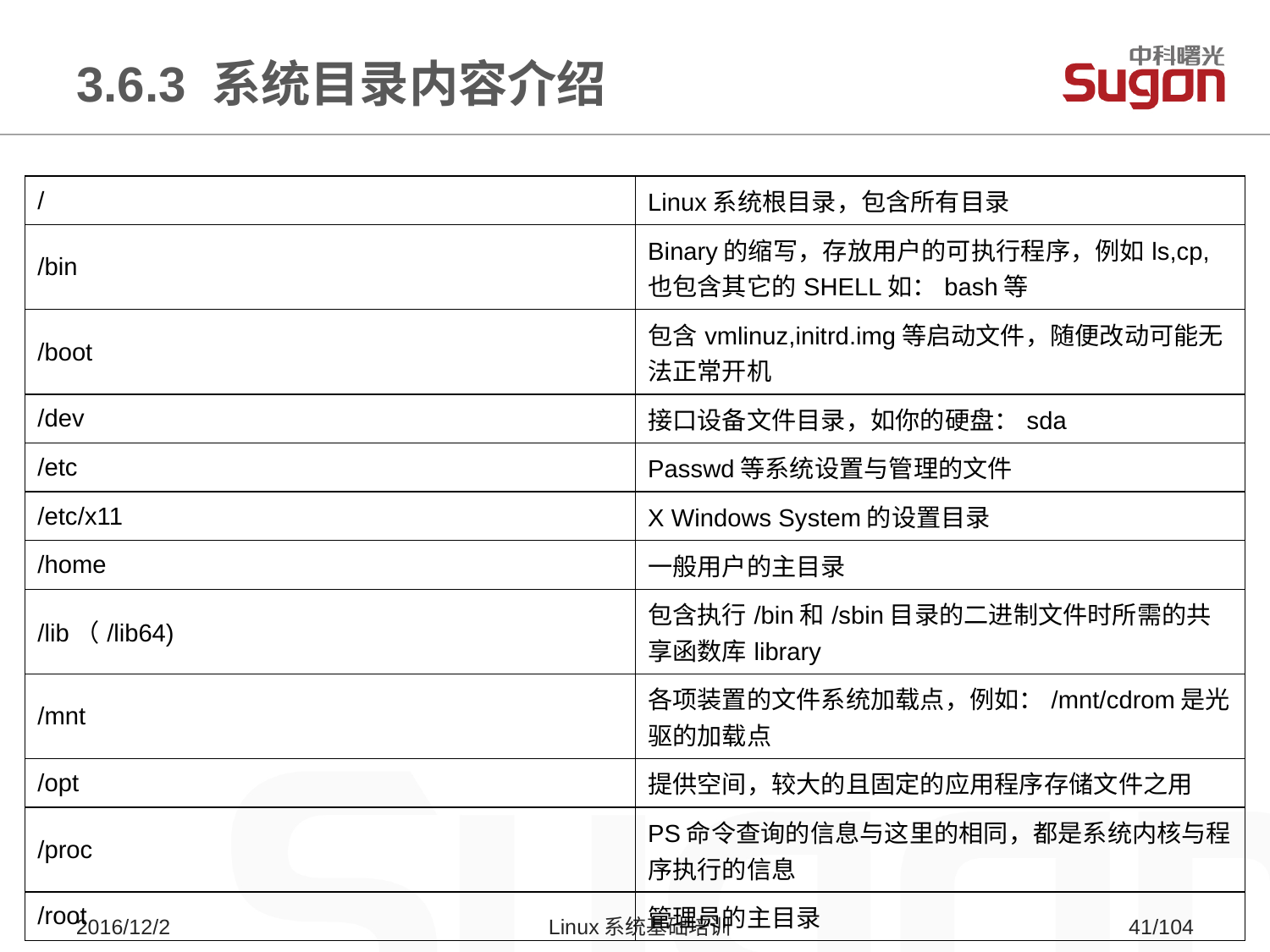

# 3.6.3 系统目录内容介绍
| / | Linux系统根目录，包含所有目录 |
| --- | --- |
| /bin | Binary的缩写，存放用户的可执行程序，例如ls,cp,也包含其它的SHELL如：bash等 |
| /boot | 包含vmlinuz,initrd.img等启动文件，随便改动可能无法正常开机 |
| /dev | 接口设备文件目录，如你的硬盘：sda |
| /etc | Passwd等系统设置与管理的文件 |
| /etc/x11 | X Windows System的设置目录 |
| /home | 一般用户的主目录 |
| /lib（/lib64) | 包含执行/bin和/sbin目录的二进制文件时所需的共享函数库library |
| /mnt | 各项装置的文件系统加载点，例如：/mnt/cdrom是光驱的加载点 |
| /opt | 提供空间，较大的且固定的应用程序存储文件之用 |
| /proc | PS命令查询的信息与这里的相同，都是系统内核与程序执行的信息 |
| /root | 管理员的主目录 |